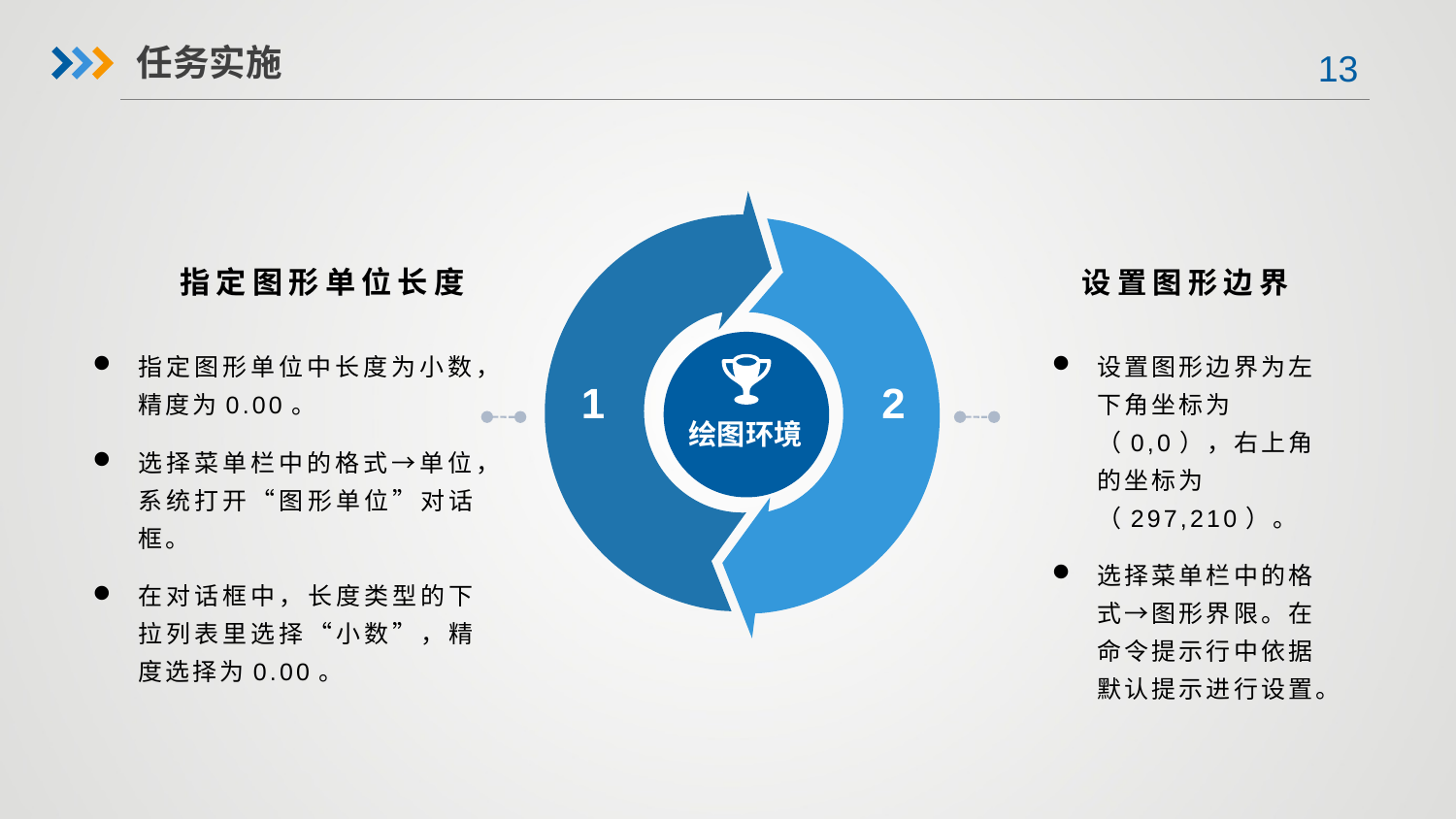

任务实施

指定图形单位长度
设置图形边界

设置图形边界为左下角坐标为（0,0），右上角的坐标为（297,210）。
选择菜单栏中的格式→图形界限。在命令提示行中依据默认提示进行设置。
指定图形单位中长度为小数，精度为0.00。
选择菜单栏中的格式→单位，系统打开“图形单位”对话框。
在对话框中，长度类型的下拉列表里选择“小数”，精度选择为0.00。

1
2
绘图环境